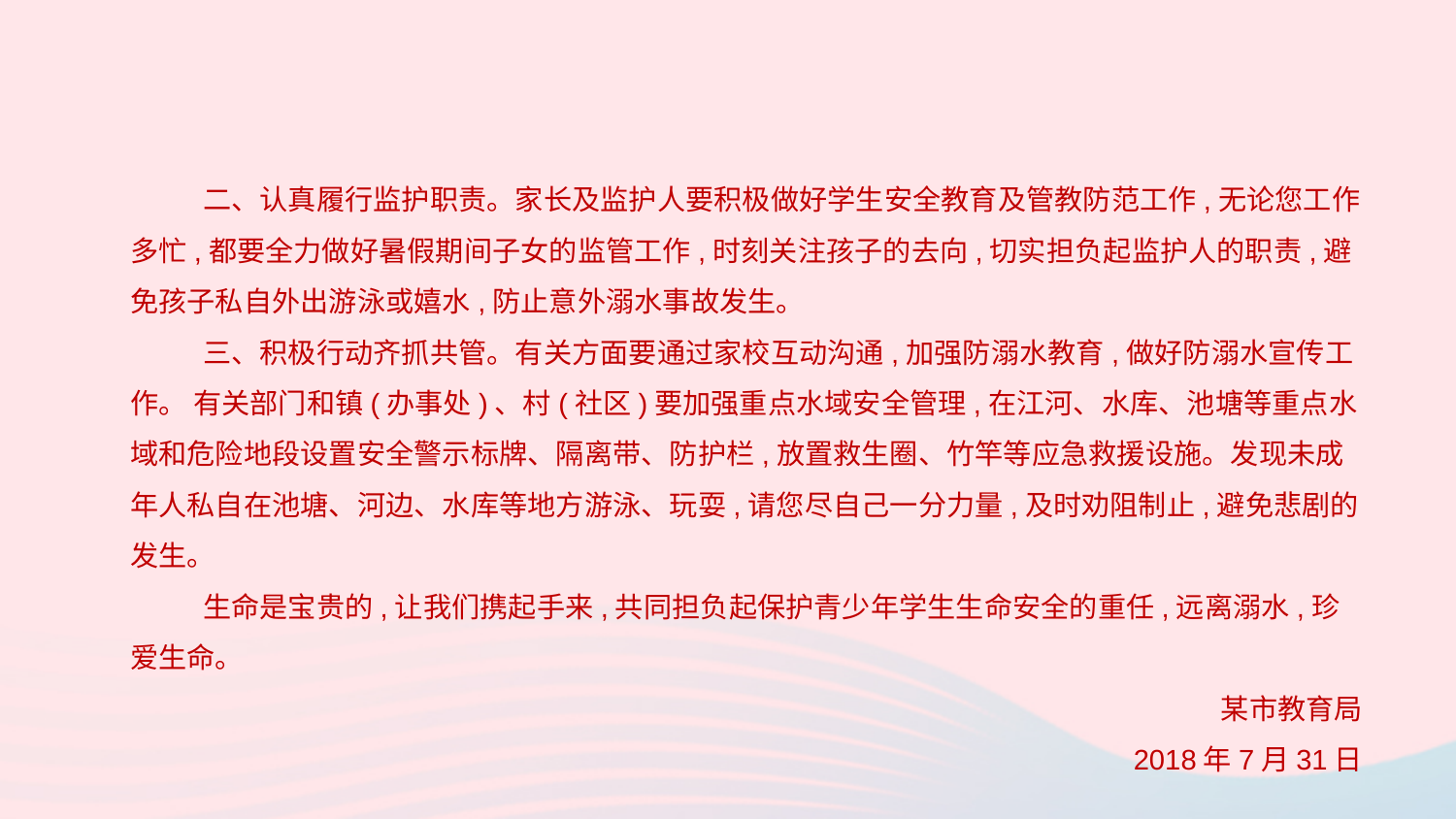

二、认真履行监护职责。家长及监护人要积极做好学生安全教育及管教防范工作,无论您工作多忙,都要全力做好暑假期间子女的监管工作,时刻关注孩子的去向,切实担负起监护人的职责,避免孩子私自外出游泳或嬉水,防止意外溺水事故发生。
三、积极行动齐抓共管。有关方面要通过家校互动沟通,加强防溺水教育,做好防溺水宣传工作。 有关部门和镇(办事处)、村(社区)要加强重点水域安全管理,在江河、水库、池塘等重点水域和危险地段设置安全警示标牌、隔离带、防护栏,放置救生圈、竹竿等应急救援设施。发现未成年人私自在池塘、河边、水库等地方游泳、玩耍,请您尽自己一分力量,及时劝阻制止,避免悲剧的发生。
生命是宝贵的,让我们携起手来,共同担负起保护青少年学生生命安全的重任,远离溺水,珍爱生命。
某市教育局
2018年7月31日